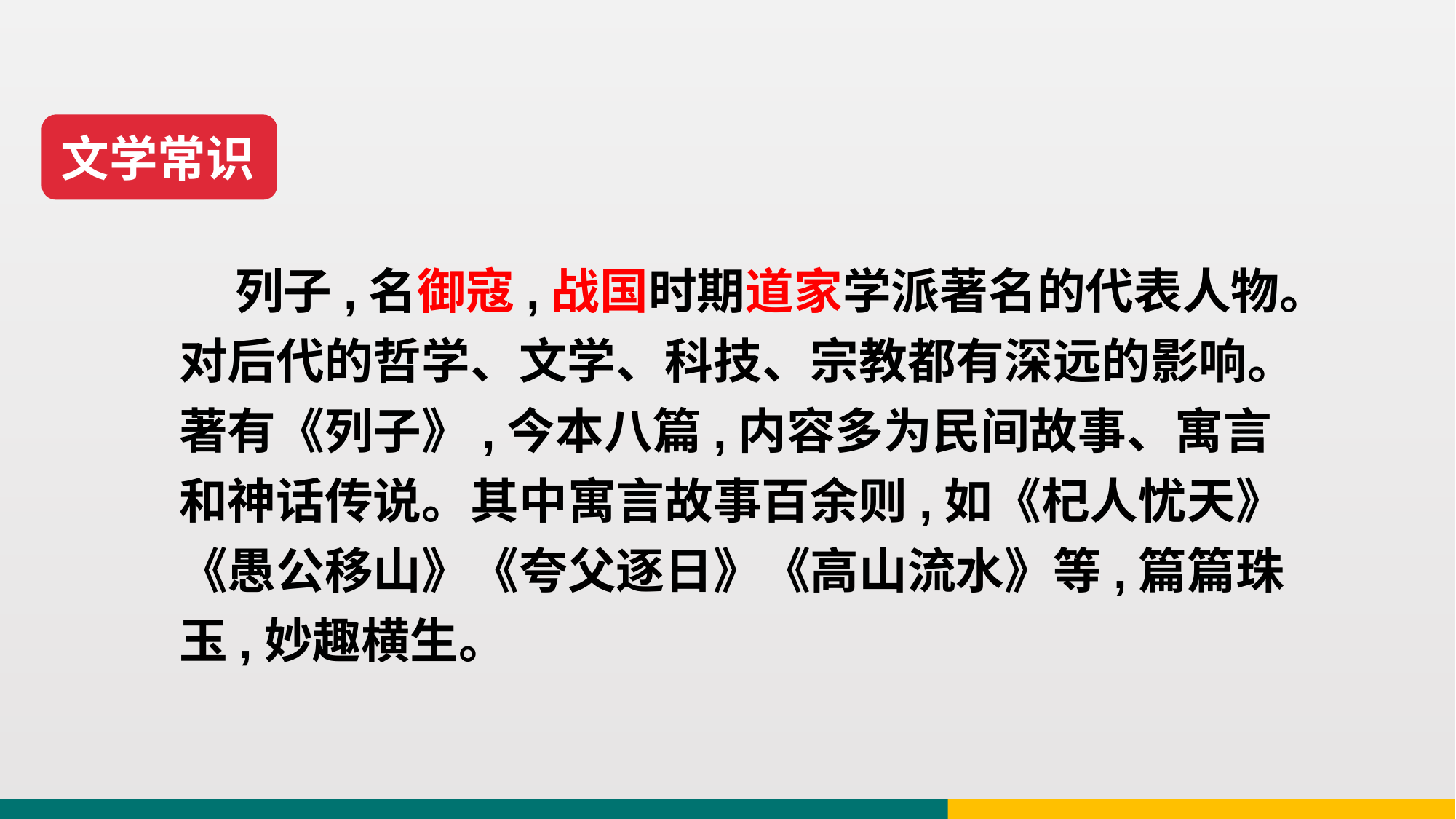

文学常识
    列子,名御寇,战国时期道家学派著名的代表人物。对后代的哲学、文学、科技、宗教都有深远的影响。著有《列子》,今本八篇,内容多为民间故事、寓言和神话传说。其中寓言故事百余则,如《杞人忧天》《愚公移山》《夸父逐日》《高山流水》等,篇篇珠玉,妙趣横生。